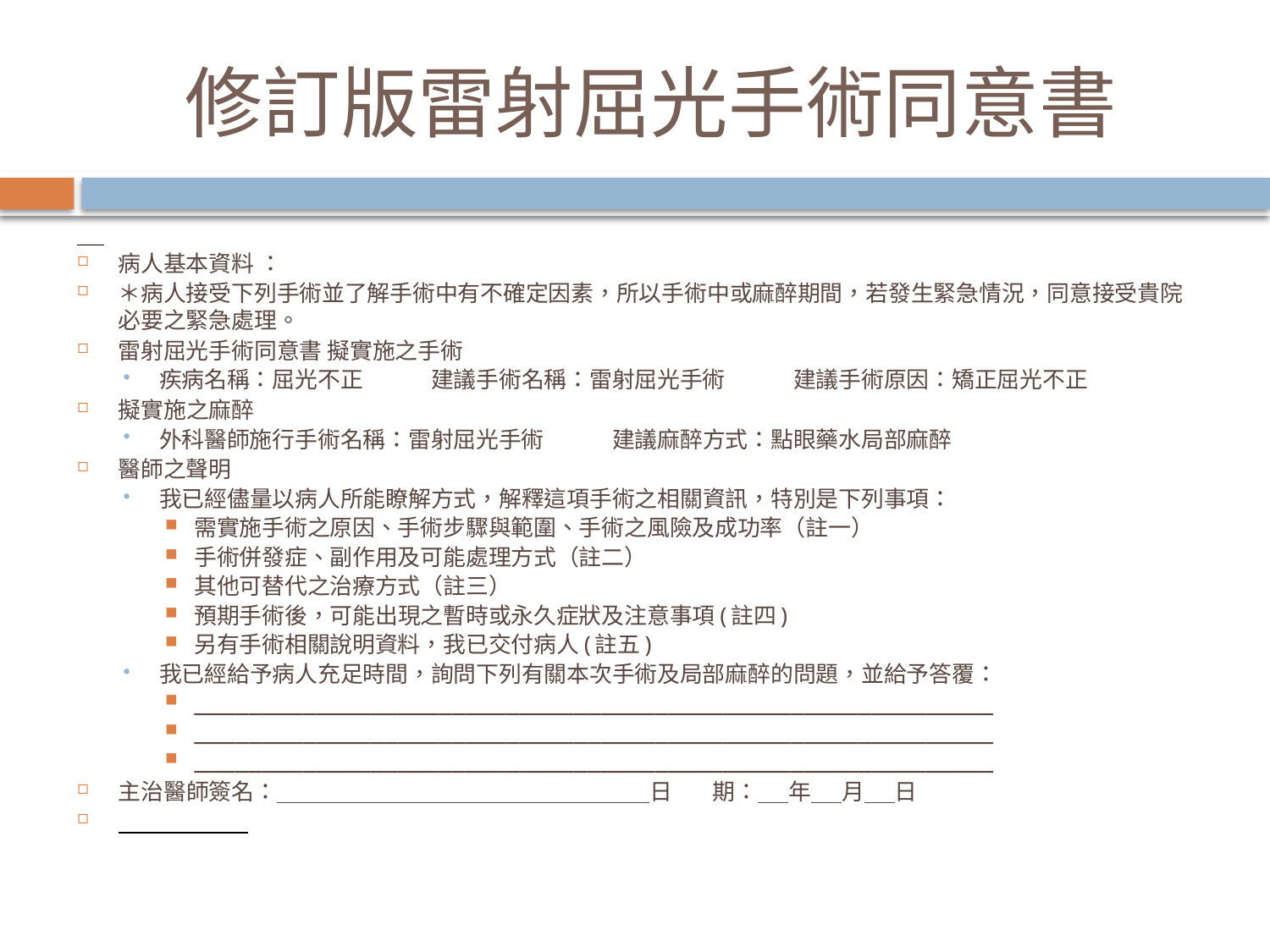

# 修訂版雷射屈光手術同意書

病人基本資料 ：
＊病人接受下列手術並了解手術中有不確定因素，所以手術中或麻醉期間，若發生緊急情況，同意接受貴院必要之緊急處理。
雷射屈光手術同意書 擬實施之手術
疾病名稱：屈光不正　　　建議手術名稱：雷射屈光手術　　　建議手術原因：矯正屈光不正
擬實施之麻醉
外科醫師施行手術名稱：雷射屈光手術　　　建議麻醉方式：點眼藥水局部麻醉
醫師之聲明
我已經儘量以病人所能瞭解方式，解釋這項手術之相關資訊，特別是下列事項：
需實施手術之原因、手術步驟與範圍、手術之風險及成功率（註一）
手術併發症、副作用及可能處理方式（註二）
其他可替代之治療方式（註三）
預期手術後，可能出現之暫時或永久症狀及注意事項(註四)
另有手術相關說明資料，我已交付病人(註五)
我已經給予病人充足時間，詢問下列有關本次手術及局部麻醉的問題，並給予答覆：
___________________________________________________________
___________________________________________________________
___________________________________________________________
主治醫師簽名：  　　　　　　　　　　　　　　　　日        期：      年      月      日